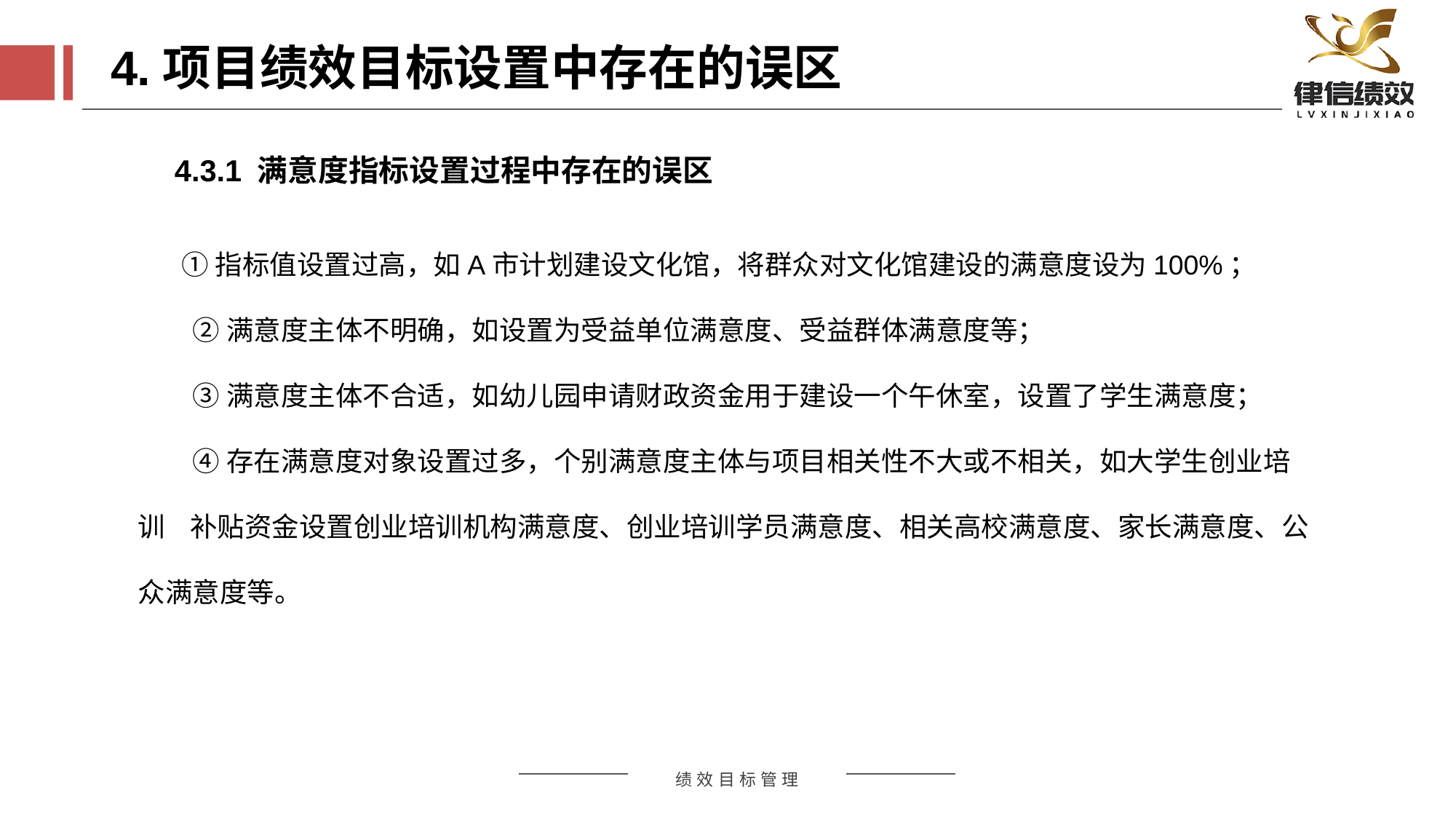

4.项目绩效目标设置中存在的误区
4.3.1 满意度指标设置过程中存在的误区
       ①指标值设置过高，如A市计划建设文化馆，将群众对文化馆建设的满意度设为100%；
②满意度主体不明确，如设置为受益单位满意度、受益群体满意度等；
③满意度主体不合适，如幼儿园申请财政资金用于建设一个午休室，设置了学生满意度；
④存在满意度对象设置过多，个别满意度主体与项目相关性不大或不相关，如大学生创业培训    补贴资金设置创业培训机构满意度、创业培训学员满意度、相关高校满意度、家长满意度、公众满意度等。